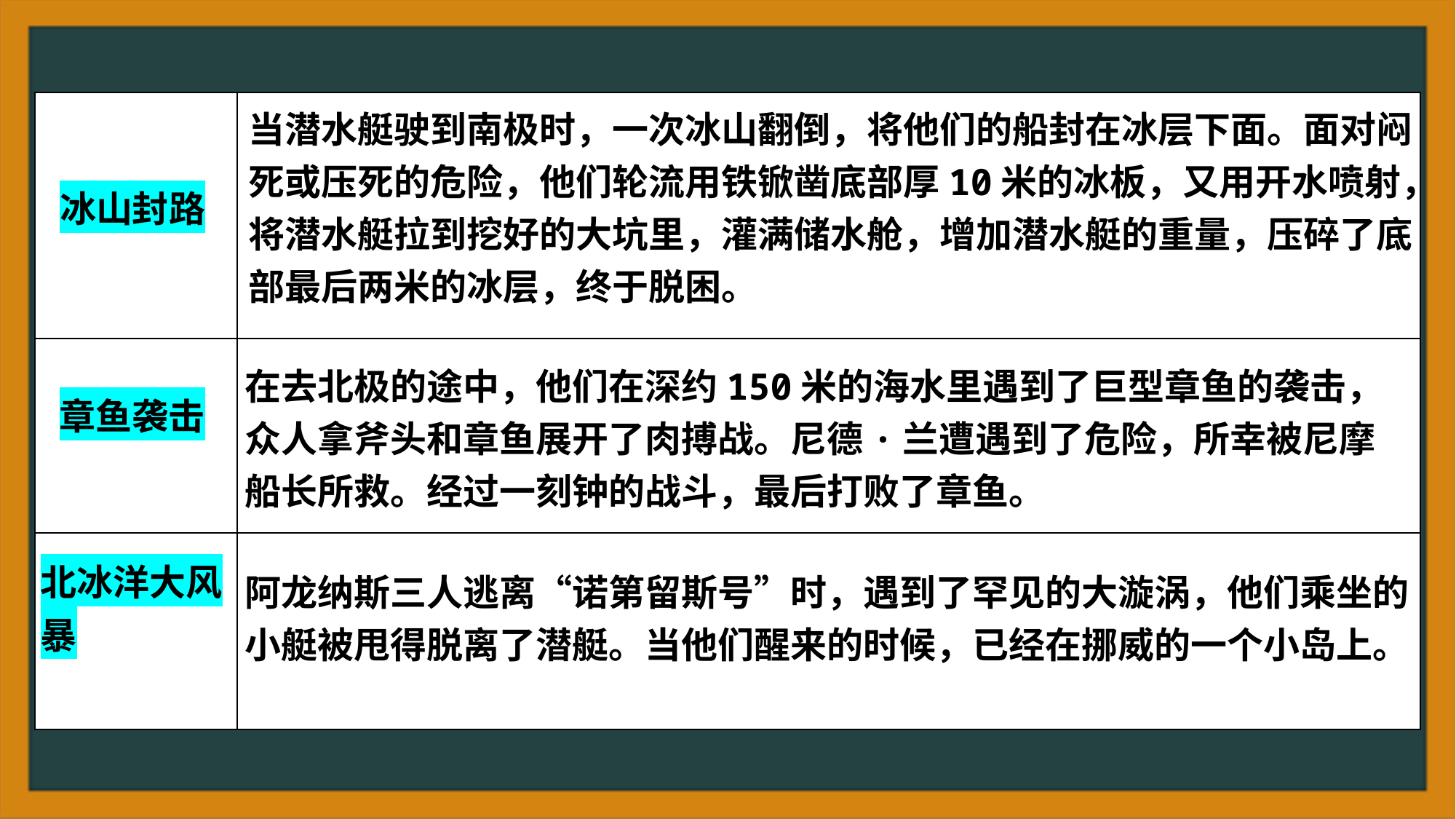

|  |  |
| --- | --- |
|  |  |
|  |  |
当潜水艇驶到南极时，一次冰山翻倒，将他们的船封在冰层下面。面对闷死或压死的危险，他们轮流用铁锨凿底部厚10米的冰板，又用开水喷射，将潜水艇拉到挖好的大坑里，灌满储水舱，增加潜水艇的重量，压碎了底部最后两米的冰层，终于脱困。
冰山封路
在去北极的途中，他们在深约150米的海水里遇到了巨型章鱼的袭击，众人拿斧头和章鱼展开了肉搏战。尼德·兰遭遇到了危险，所幸被尼摩船长所救。经过一刻钟的战斗，最后打败了章鱼。
章鱼袭击
北冰洋大风暴
阿龙纳斯三人逃离“诺第留斯号”时，遇到了罕见的大漩涡，他们乘坐的小艇被甩得脱离了潜艇。当他们醒来的时候，已经在挪威的一个小岛上。